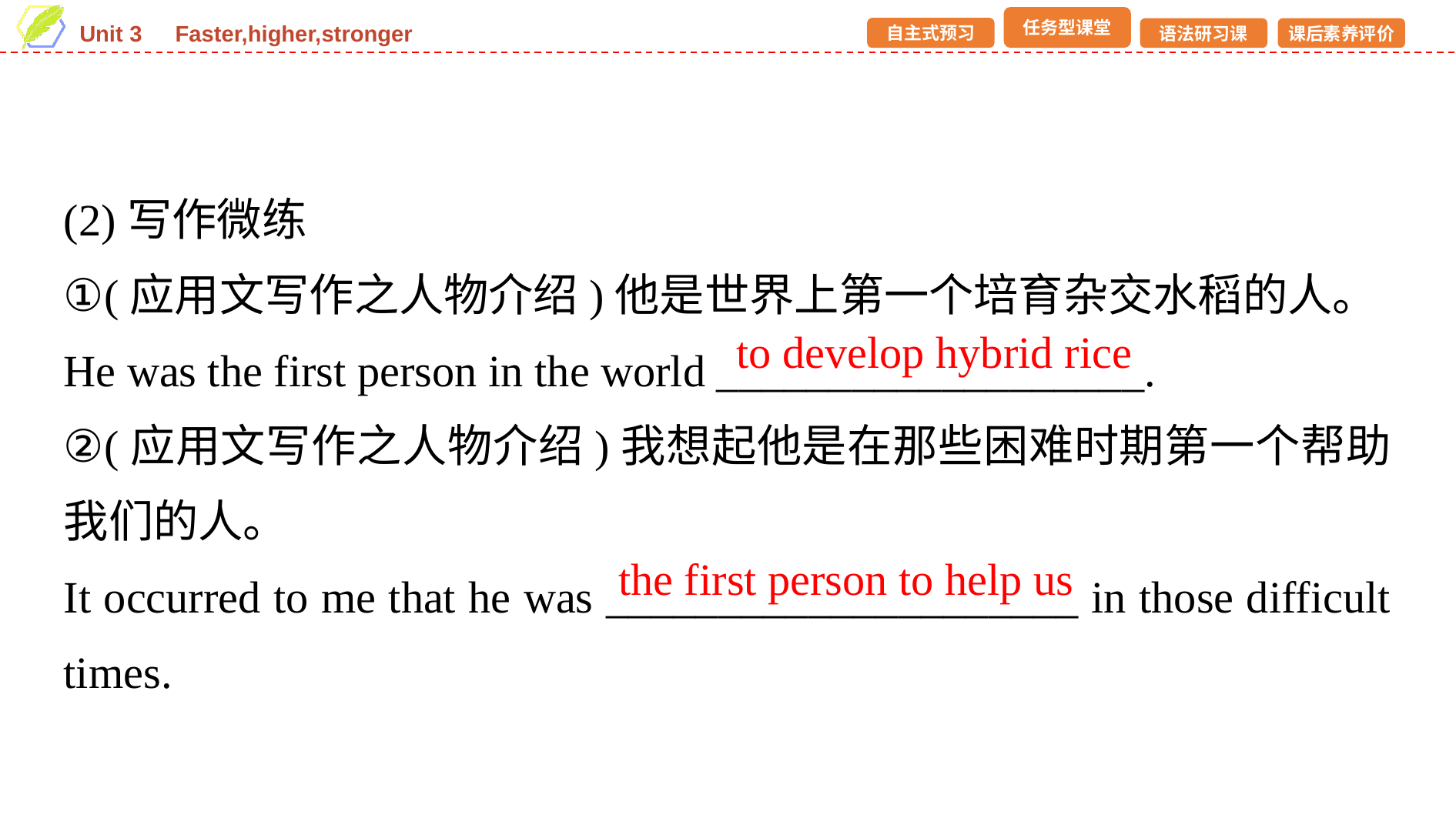

(2)写作微练
①(应用文写作之人物介绍)他是世界上第一个培育杂交水稻的人。
He was the first person in the world ___________________.
②(应用文写作之人物介绍)我想起他是在那些困难时期第一个帮助我们的人。
It occurred to me that he was _____________________ in those difficult times.
to develop hybrid rice
the first person to help us